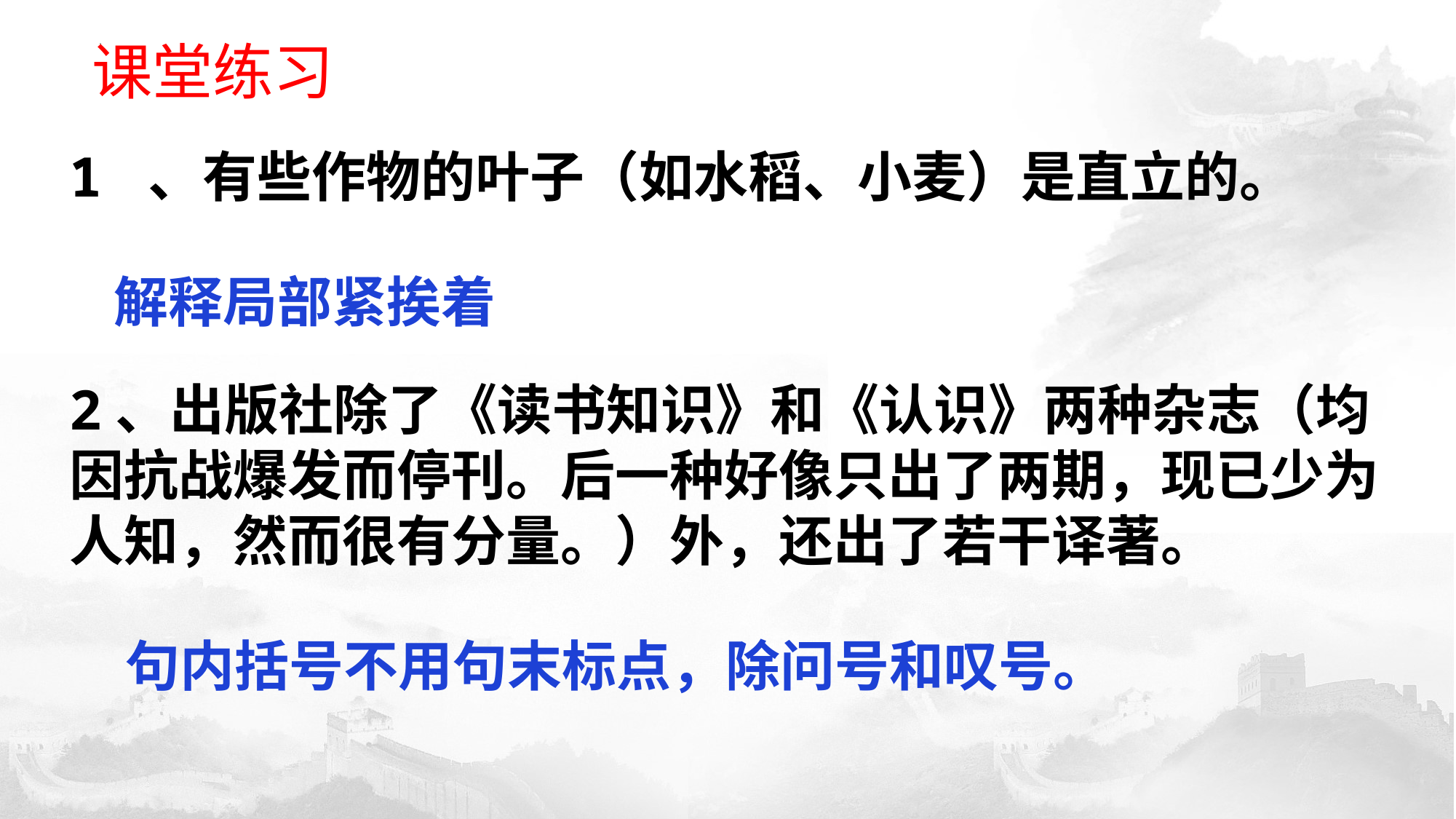

课堂练习
1 、有些作物的叶子（如水稻、小麦）是直立的。
解释局部紧挨着
2、出版社除了《读书知识》和《认识》两种杂志（均因抗战爆发而停刊。后一种好像只出了两期，现已少为人知，然而很有分量。）外，还出了若干译著。
句内括号不用句末标点，除问号和叹号。